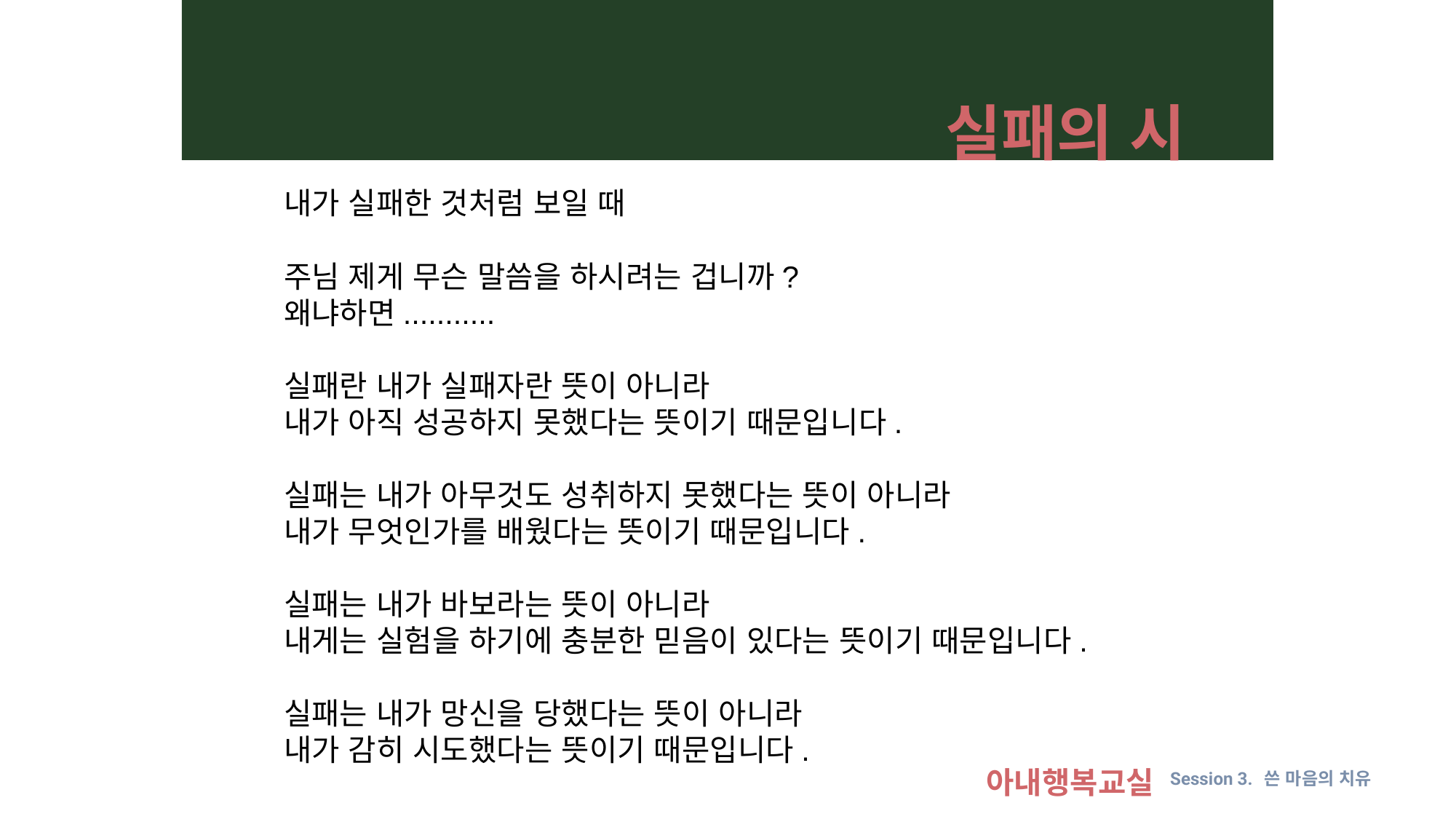

실패의 시
내가 실패한 것처럼 보일 때
주님 제게 무슨 말씀을 하시려는 겁니까?
왜냐하면...........
실패란 내가 실패자란 뜻이 아니라
내가 아직 성공하지 못했다는 뜻이기 때문입니다.

실패는 내가 아무것도 성취하지 못했다는 뜻이 아니라
내가 무엇인가를 배웠다는 뜻이기 때문입니다.
실패는 내가 바보라는 뜻이 아니라
내게는 실험을 하기에 충분한 믿음이 있다는 뜻이기 때문입니다.
실패는 내가 망신을 당했다는 뜻이 아니라
내가 감히 시도했다는 뜻이기 때문입니다.
아내행복교실 Session 3. 쓴 마음의 치유